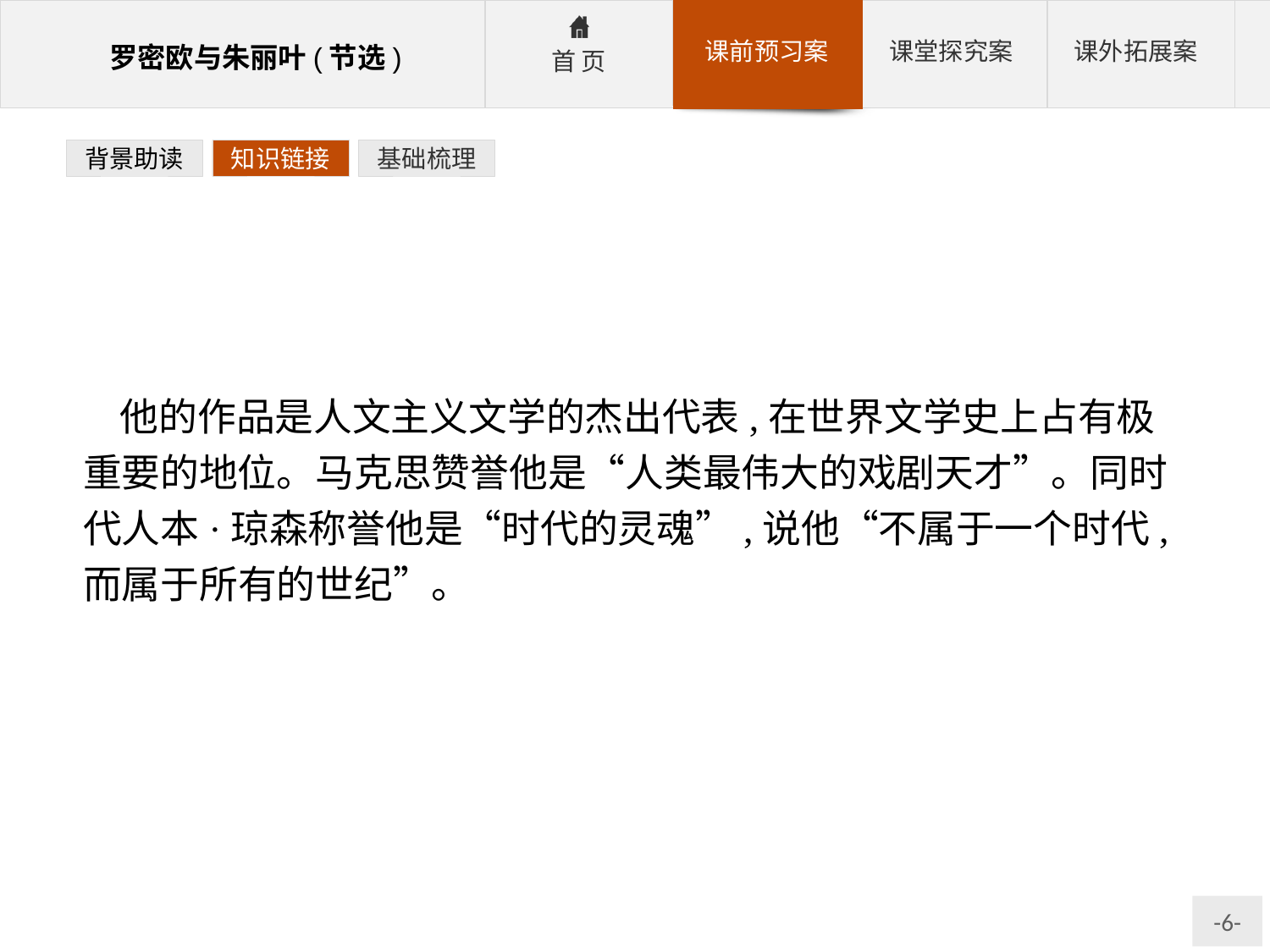

背景助读
知识链接
基础梳理
他的作品是人文主义文学的杰出代表,在世界文学史上占有极重要的地位。马克思赞誉他是“人类最伟大的戏剧天才”。同时代人本·琼森称誉他是“时代的灵魂”,说他“不属于一个时代,而属于所有的世纪”。